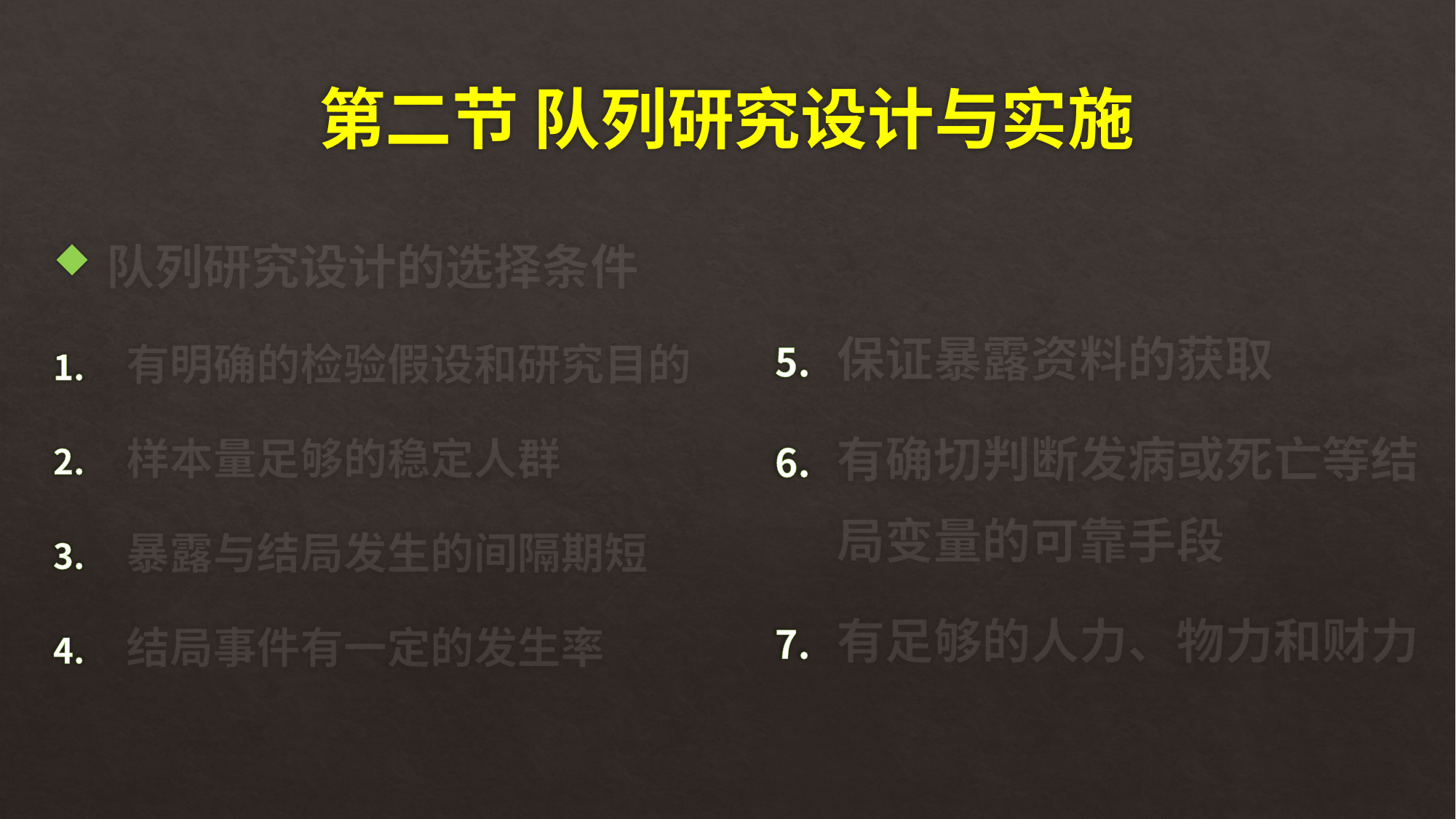

# 第二节 队列研究设计与实施
 队列研究设计的选择条件
 有明确的检验假设和研究目的
 样本量足够的稳定人群
 暴露与结局发生的间隔期短
 结局事件有一定的发生率
保证暴露资料的获取
有确切判断发病或死亡等结局变量的可靠手段
有足够的人力、物力和财力